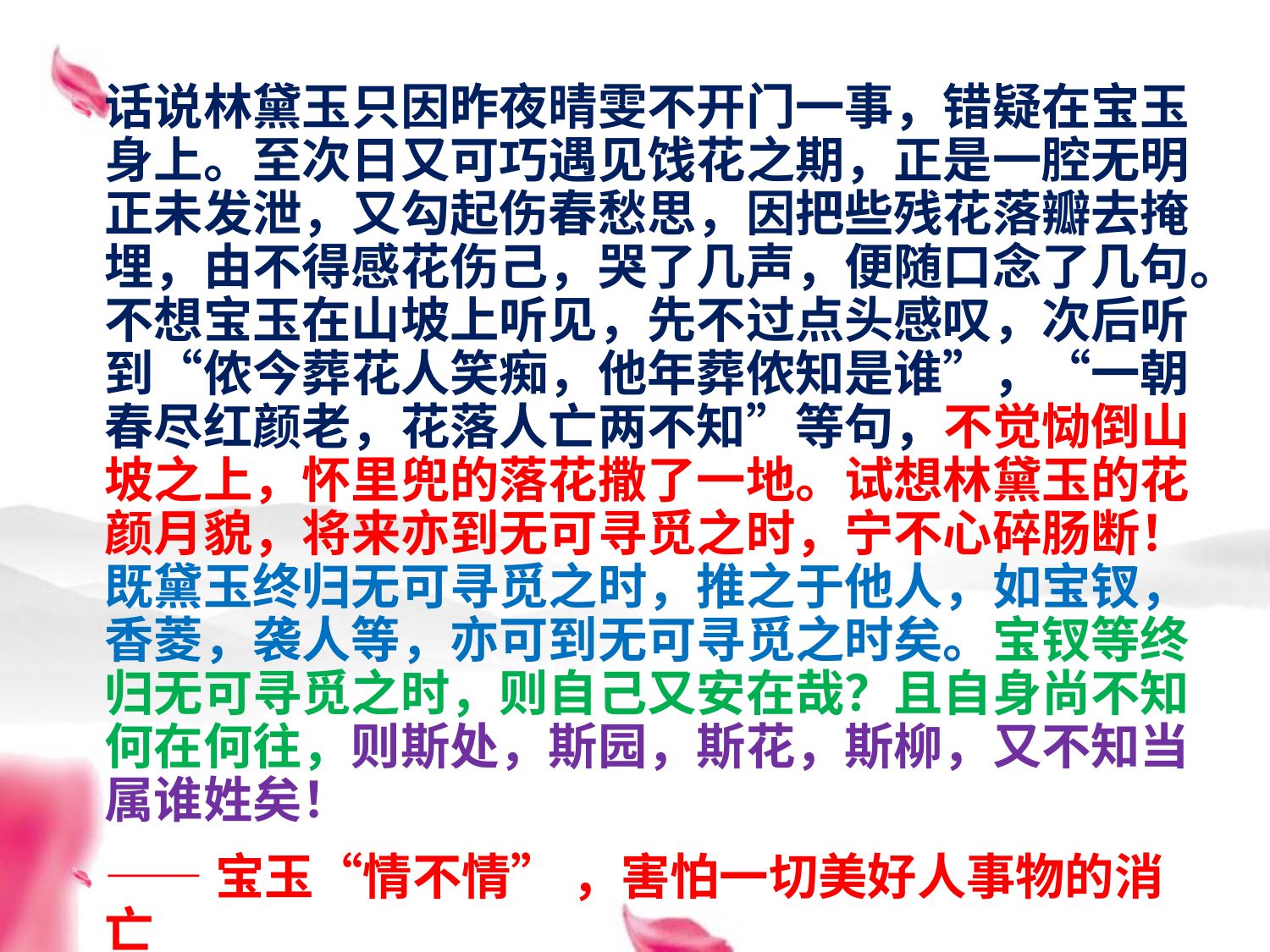

话说林黛玉只因昨夜晴雯不开门一事，错疑在宝玉身上。至次日又可巧遇见饯花之期，正是一腔无明正未发泄，又勾起伤春愁思，因把些残花落瓣去掩埋，由不得感花伤己，哭了几声，便随口念了几句。不想宝玉在山坡上听见，先不过点头感叹，次后听到“侬今葬花人笑痴，他年葬侬知是谁”，“一朝春尽红颜老，花落人亡两不知”等句，不觉恸倒山坡之上，怀里兜的落花撒了一地。试想林黛玉的花颜月貌，将来亦到无可寻觅之时，宁不心碎肠断！既黛玉终归无可寻觅之时，推之于他人，如宝钗，香菱，袭人等，亦可到无可寻觅之时矣。宝钗等终归无可寻觅之时，则自己又安在哉？且自身尚不知何在何往，则斯处，斯园，斯花，斯柳，又不知当属谁姓矣！
——宝玉“情不情” ，害怕一切美好人事物的消亡